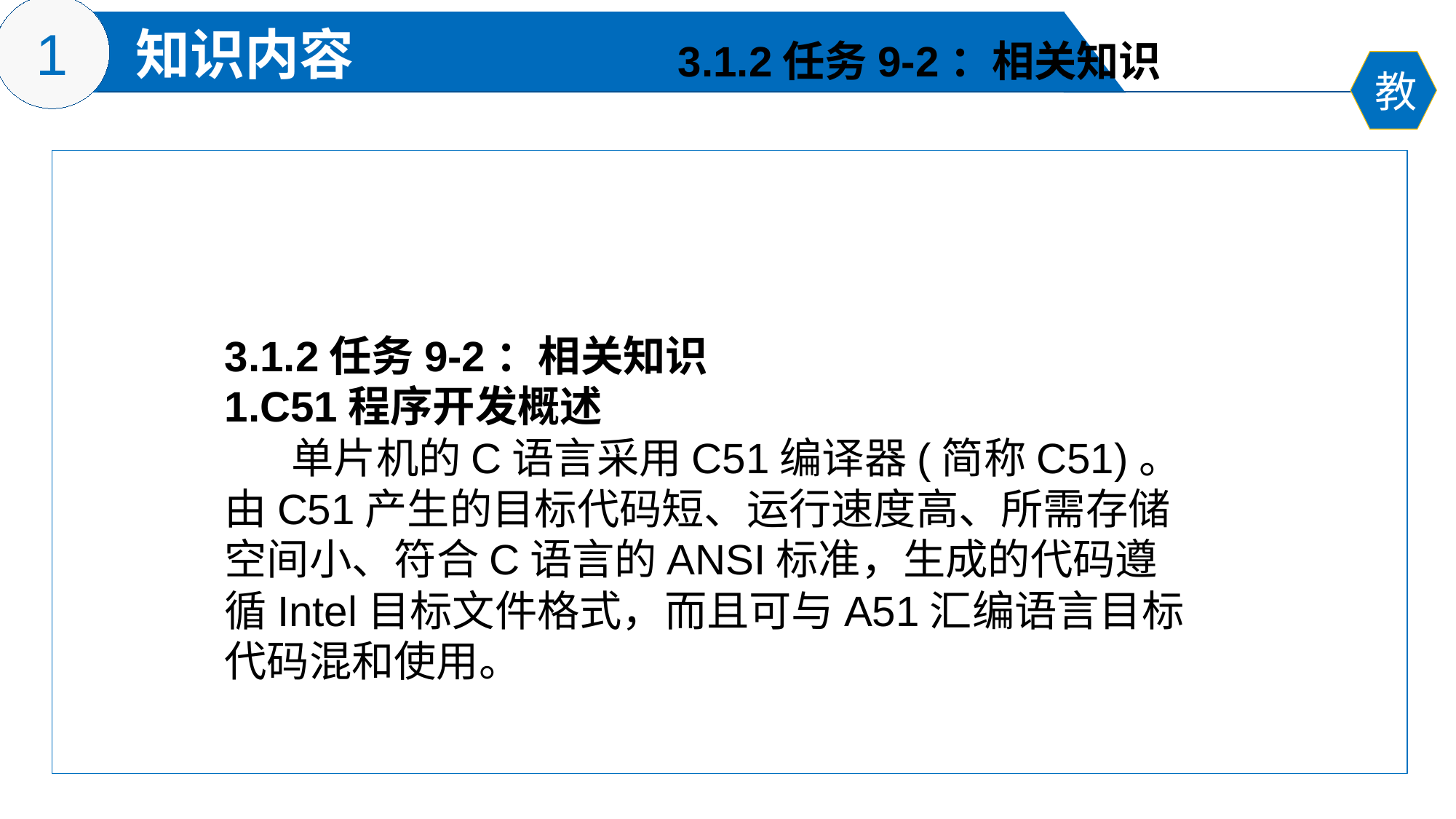

3.1.2任务9-2：相关知识
3.1.2任务9-2：相关知识
1.C51程序开发概述
      单片机的C语言采用C51编译器(简称C51)。由C51产生的目标代码短、运行速度高、所需存储空间小、符合C语言的ANSI标准，生成的代码遵循Intel目标文件格式，而且可与A51汇编语言目标代码混和使用。